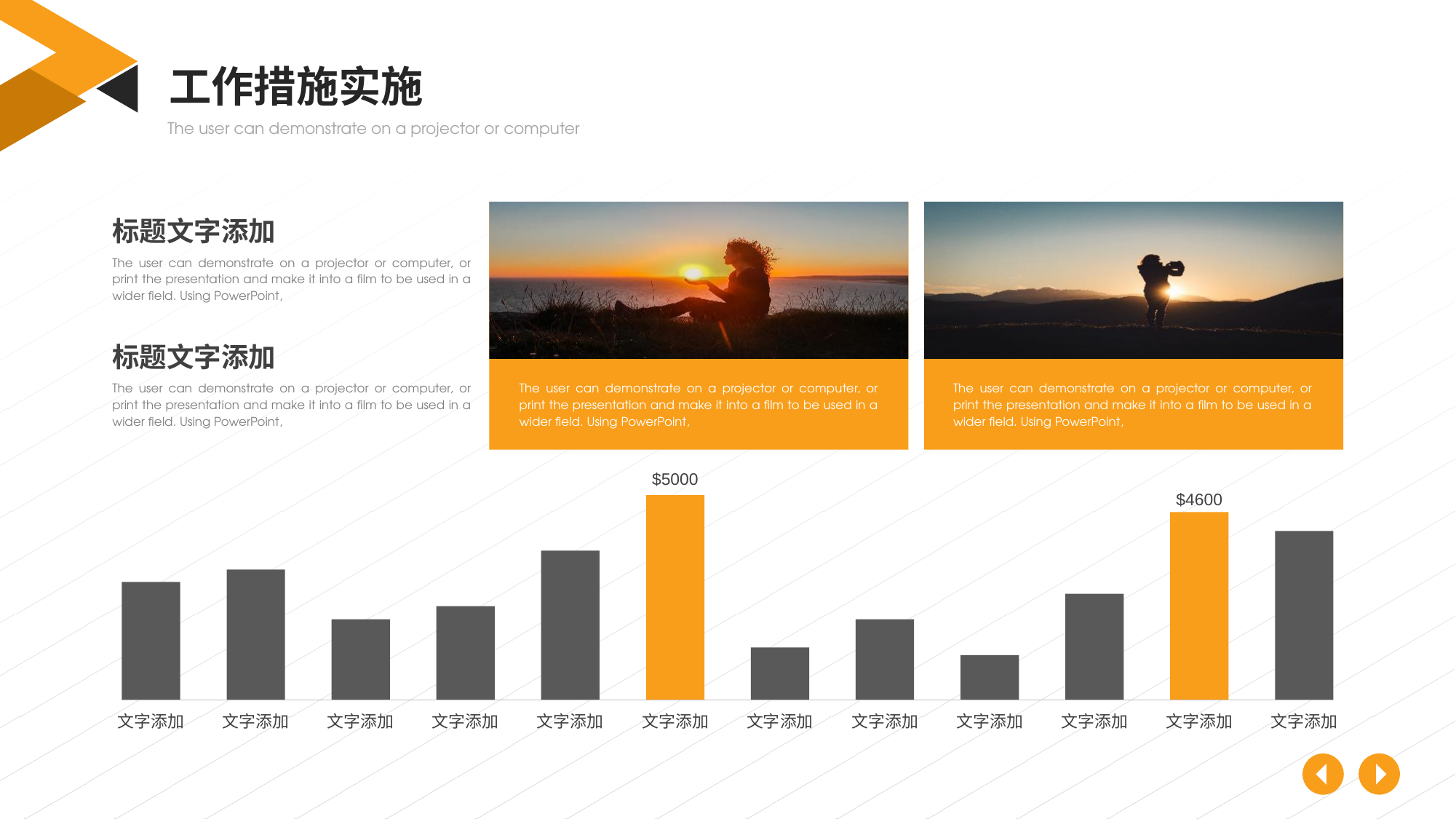

工作措施实施
The user can demonstrate on a projector or computer
标题文字添加
The user can demonstrate on a projector or computer, or print the presentation and make it into a film to be used in a wider field. Using PowerPoint,

标题文字添加
The user can demonstrate on a projector or computer, or print the presentation and make it into a film to be used in a wider field. Using PowerPoint,
The user can demonstrate on a projector or computer, or print the presentation and make it into a film to be used in a wider field. Using PowerPoint,
The user can demonstrate on a projector or computer, or print the presentation and make it into a film to be used in a wider field. Using PowerPoint,
$5000
$4600

文字添加
文字添加
文字添加
文字添加
文字添加
文字添加
文字添加
文字添加
文字添加
文字添加
文字添加
文字添加